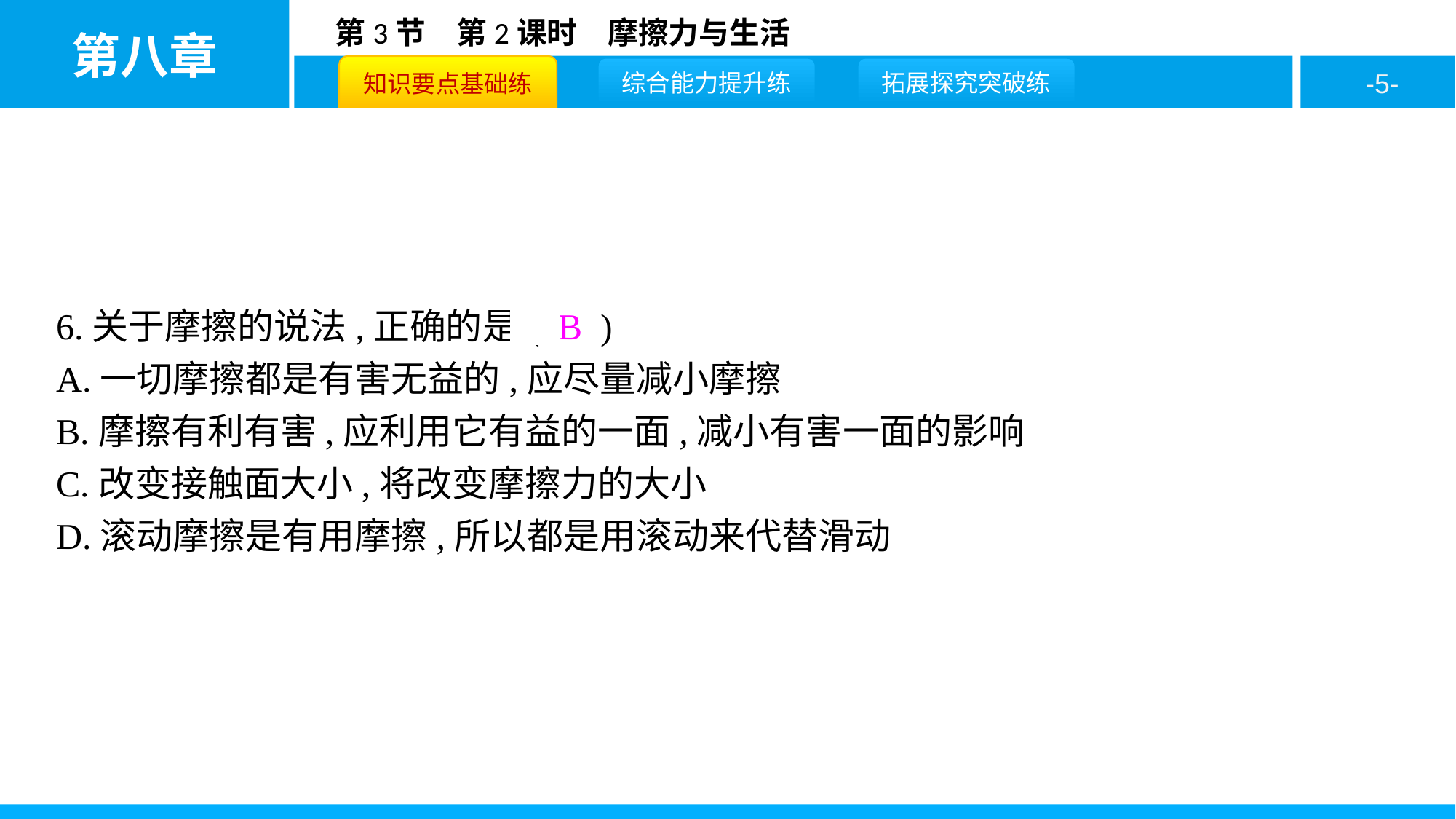

6.关于摩擦的说法,正确的是(  B  )
A.一切摩擦都是有害无益的,应尽量减小摩擦
B.摩擦有利有害,应利用它有益的一面,减小有害一面的影响
C.改变接触面大小,将改变摩擦力的大小
D.滚动摩擦是有用摩擦,所以都是用滚动来代替滑动